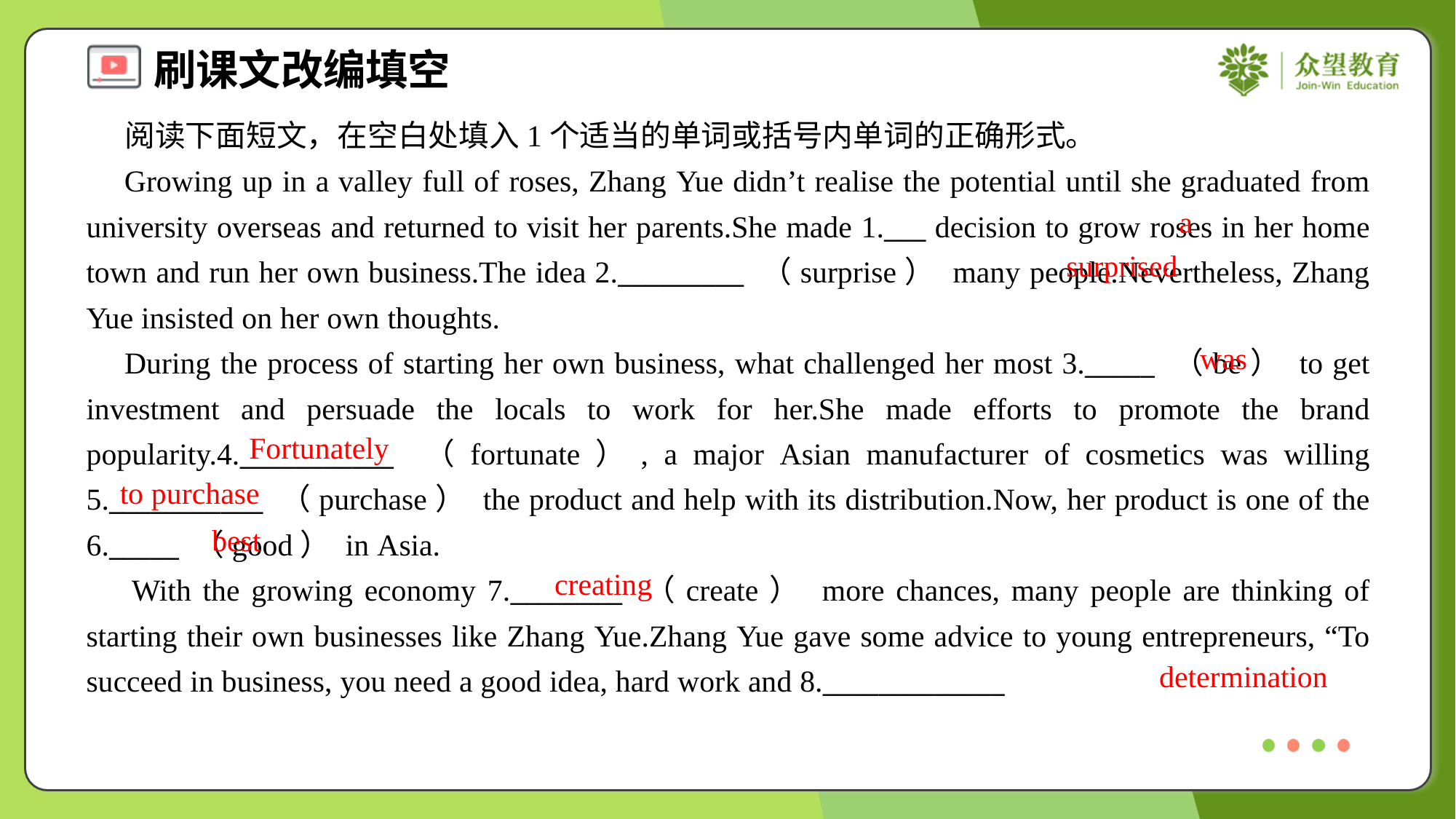

阅读下面短文，在空白处填入1个适当的单词或括号内单词的正确形式。
    Growing up in a valley full of roses, Zhang Yue didn’t realise the potential until she graduated from university overseas and returned to visit her parents.She made 1.___ decision to grow roses in her home town and run her own business.The idea 2._________ （surprise） many people.Nevertheless, Zhang Yue insisted on her own thoughts.
    During the process of starting her own business, what challenged her most 3._____ （be） to get investment and persuade the locals to work for her.She made efforts to promote the brand popularity.4.___________ （fortunate）, a major Asian manufacturer of cosmetics was willing 5.___________ （purchase） the product and help with its distribution.Now, her product is one of the 6._____ （good） in Asia.
    With the growing economy 7.________ （create） more chances, many people are thinking of starting their own businesses like Zhang Yue.Zhang Yue gave some advice to young entrepreneurs, “To succeed in business, you need a good idea, hard work and 8._____________
a
surprised
was
Fortunately
to purchase
best
creating
determination